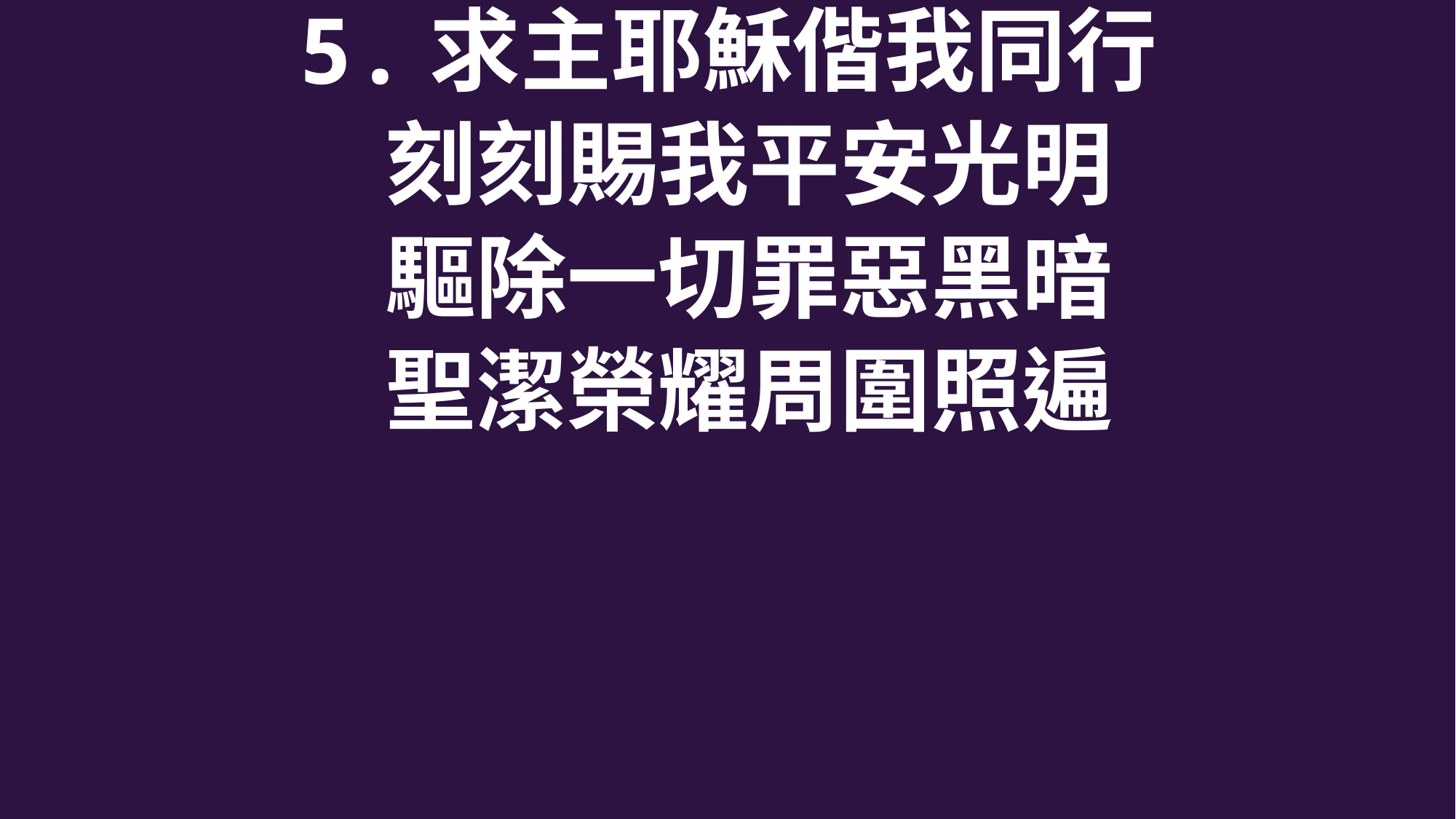

5.求主耶穌偕我同行
 刻刻賜我平安光明
 驅除一切罪惡黑暗
 聖潔榮耀周圍照遍